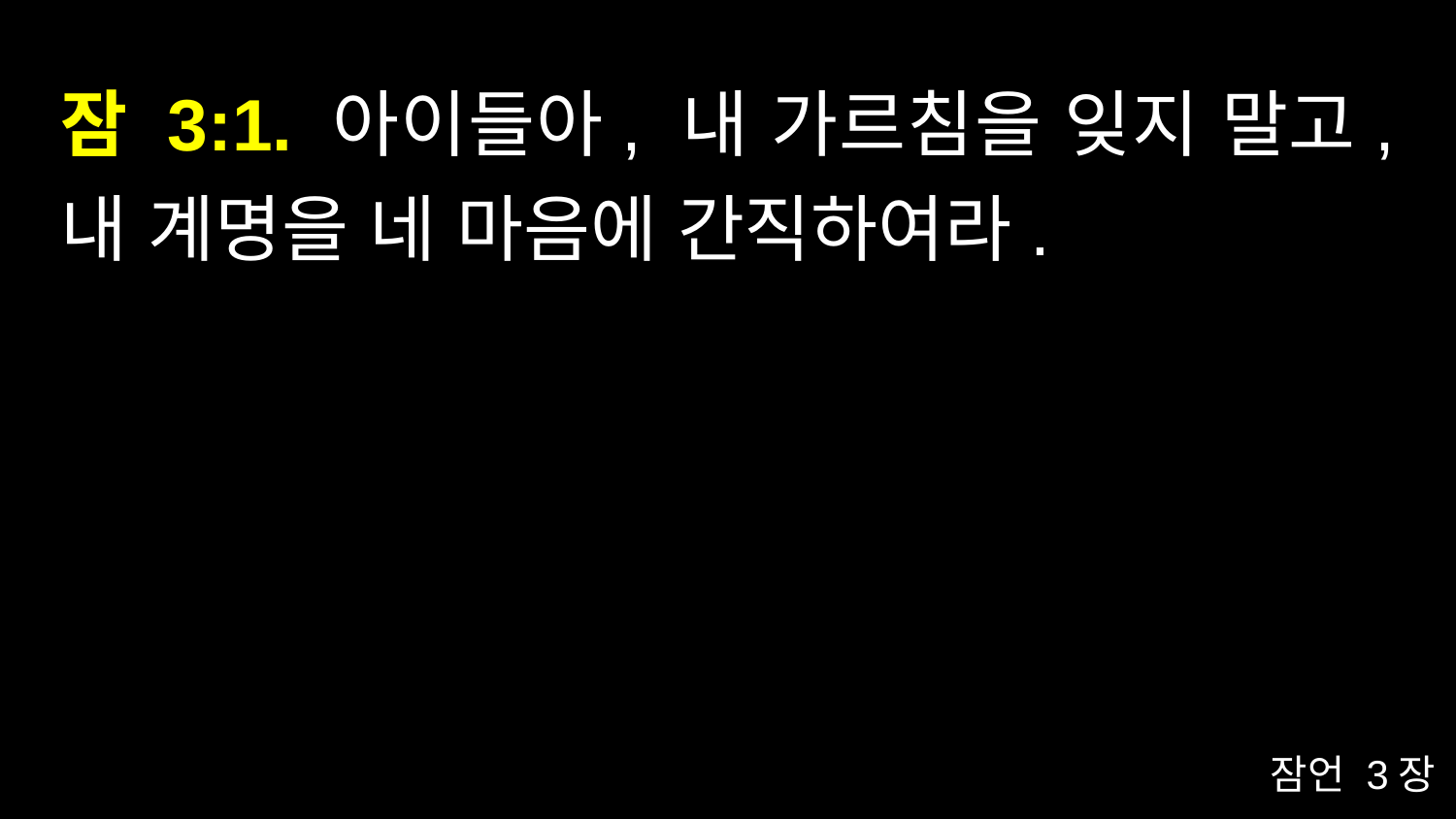

# 잠 3:1. 아이들아, 내 가르침을 잊지 말고, 내 계명을 네 마음에 간직하여라.
잠언 3장